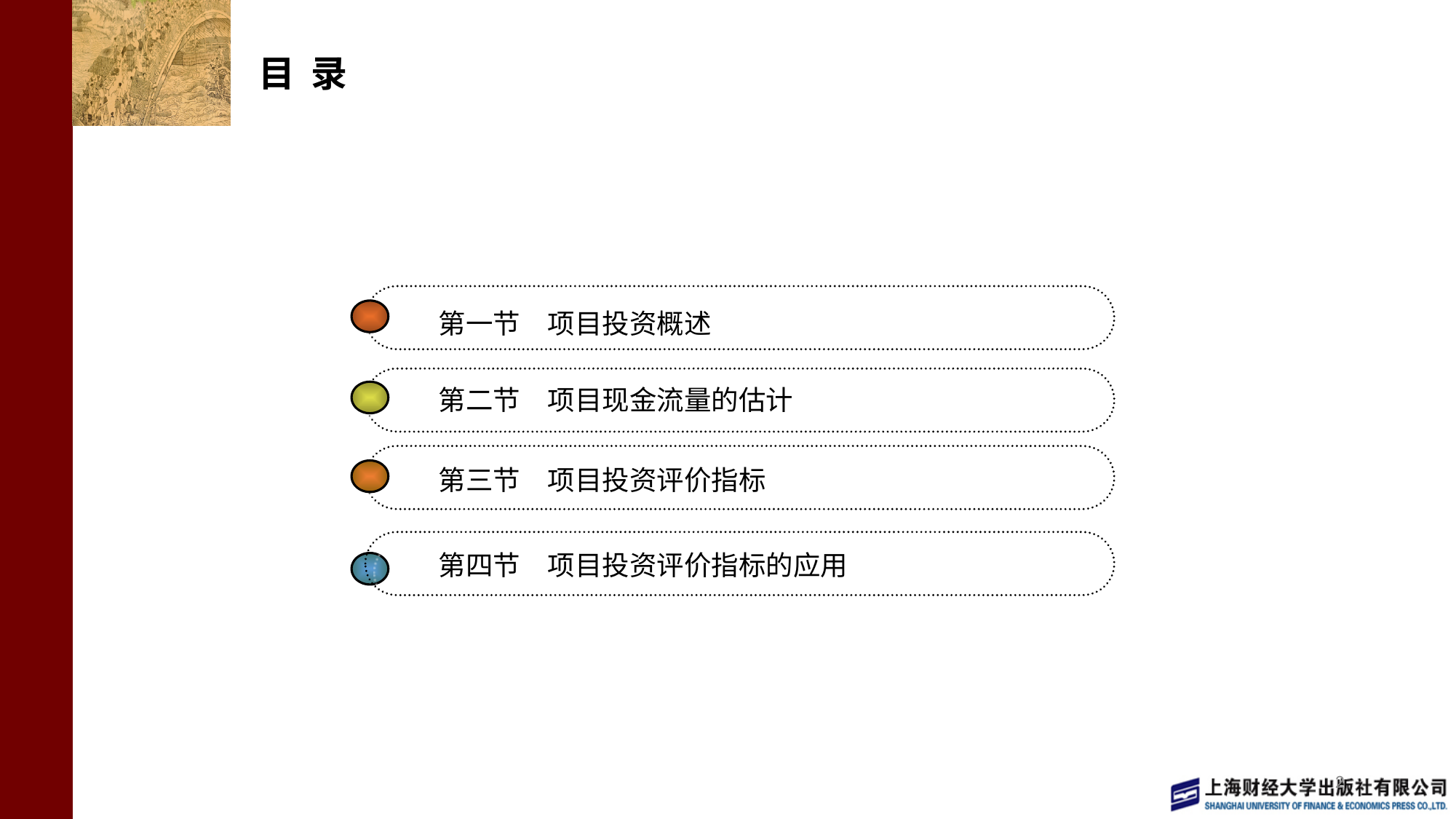

# 目  录

第一节　项目投资概述

第二节　项目现金流量的估计

第三节　项目投资评价指标

第四节　项目投资评价指标的应用

2